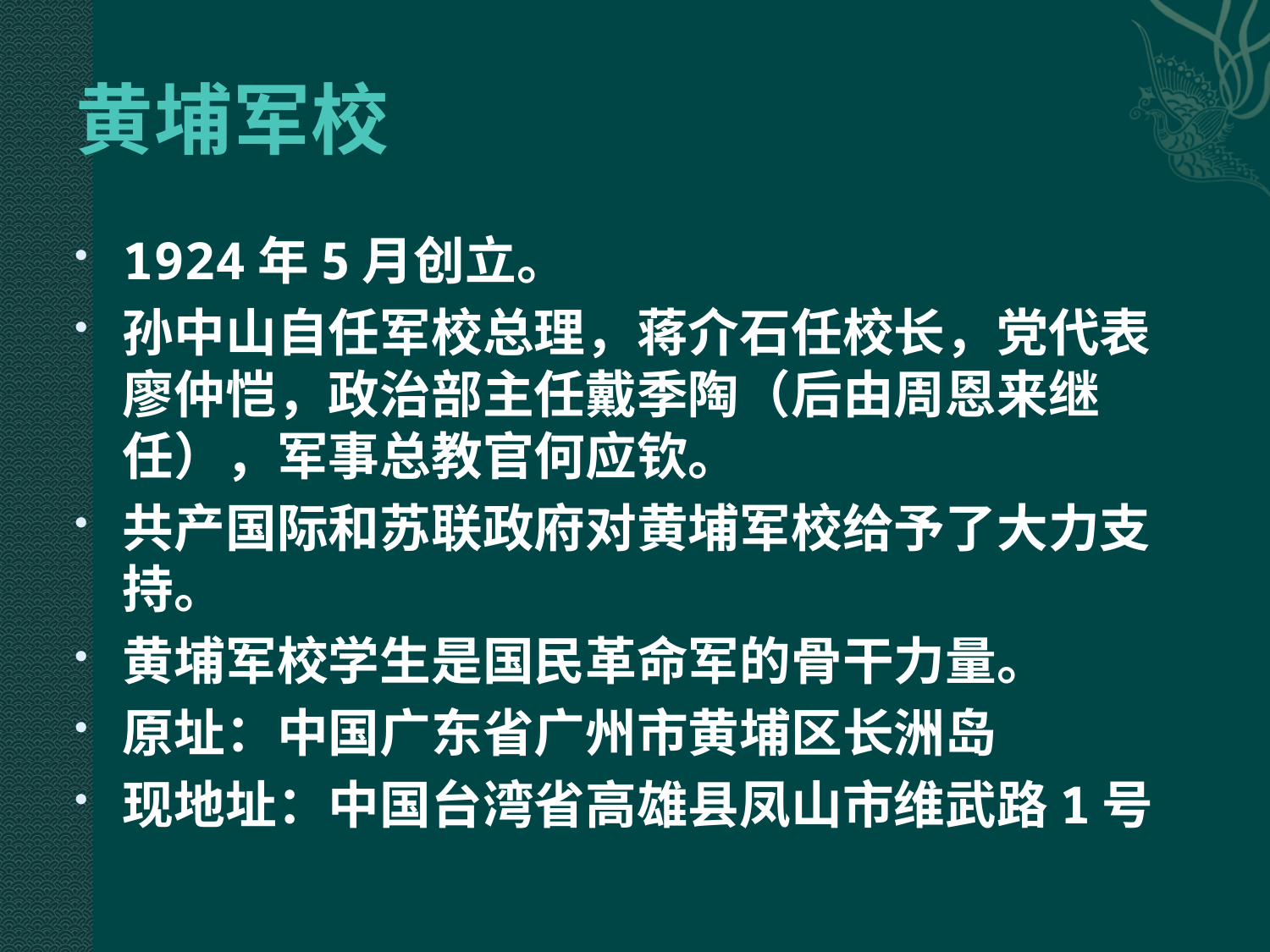

# 黄埔军校
1924年5月创立。
孙中山自任军校总理，蒋介石任校长，党代表廖仲恺，政治部主任戴季陶（后由周恩来继任），军事总教官何应钦。
共产国际和苏联政府对黄埔军校给予了大力支持。
黄埔军校学生是国民革命军的骨干力量。
原址：中国广东省广州市黄埔区长洲岛
现地址：中国台湾省高雄县凤山市维武路1号